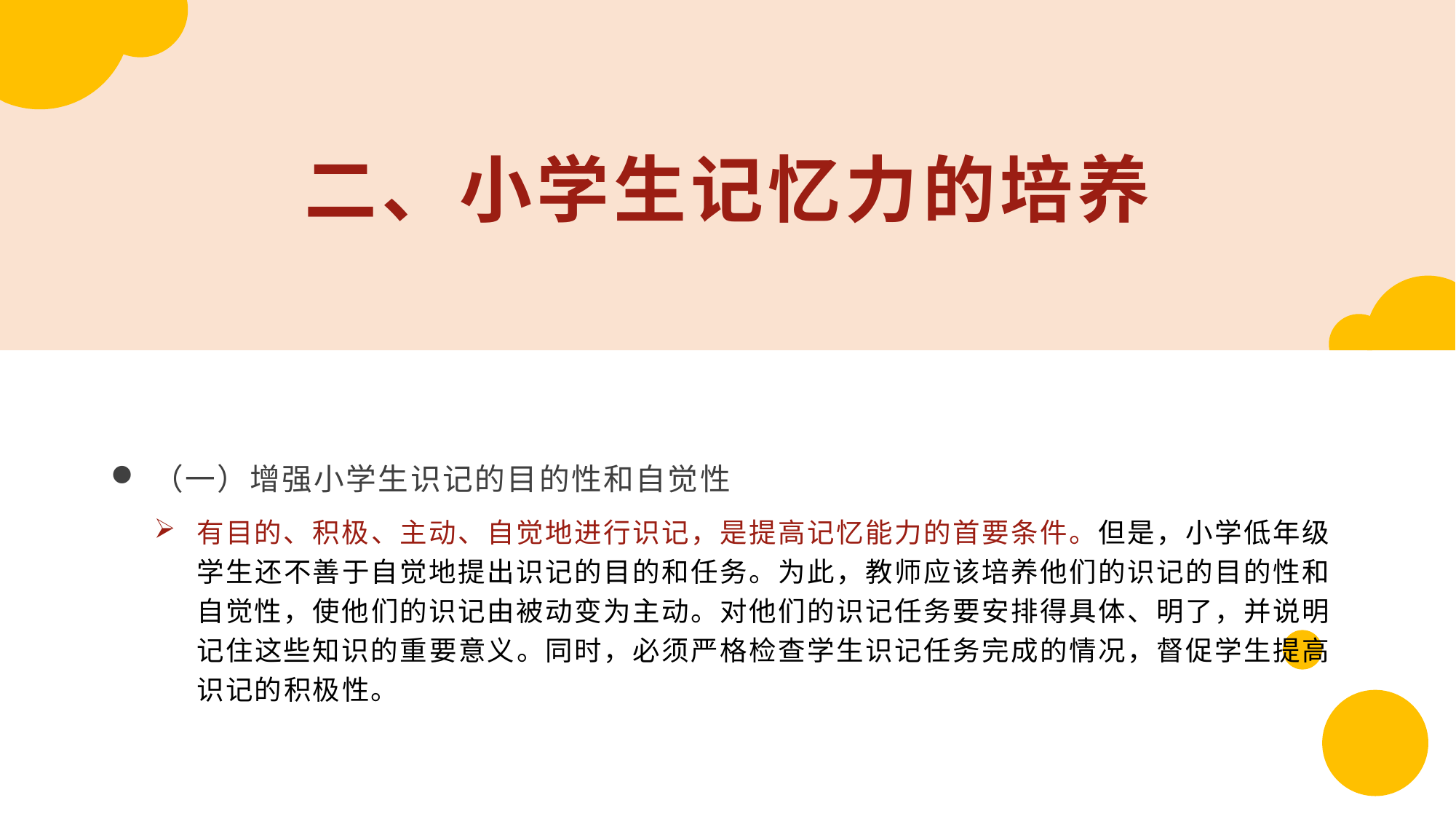

二、小学生记忆力的培养

（一）增强小学生识记的目的性和自觉性
有目的、积极、主动、自觉地进行识记，是提高记忆能力的首要条件。但是，小学低年级学生还不善于自觉地提出识记的目的和任务。为此，教师应该培养他们的识记的目的性和自觉性，使他们的识记由被动变为主动。对他们的识记任务要安排得具体、明了，并说明记住这些知识的重要意义。同时，必须严格检查学生识记任务完成的情况，督促学生提高识记的积极性。